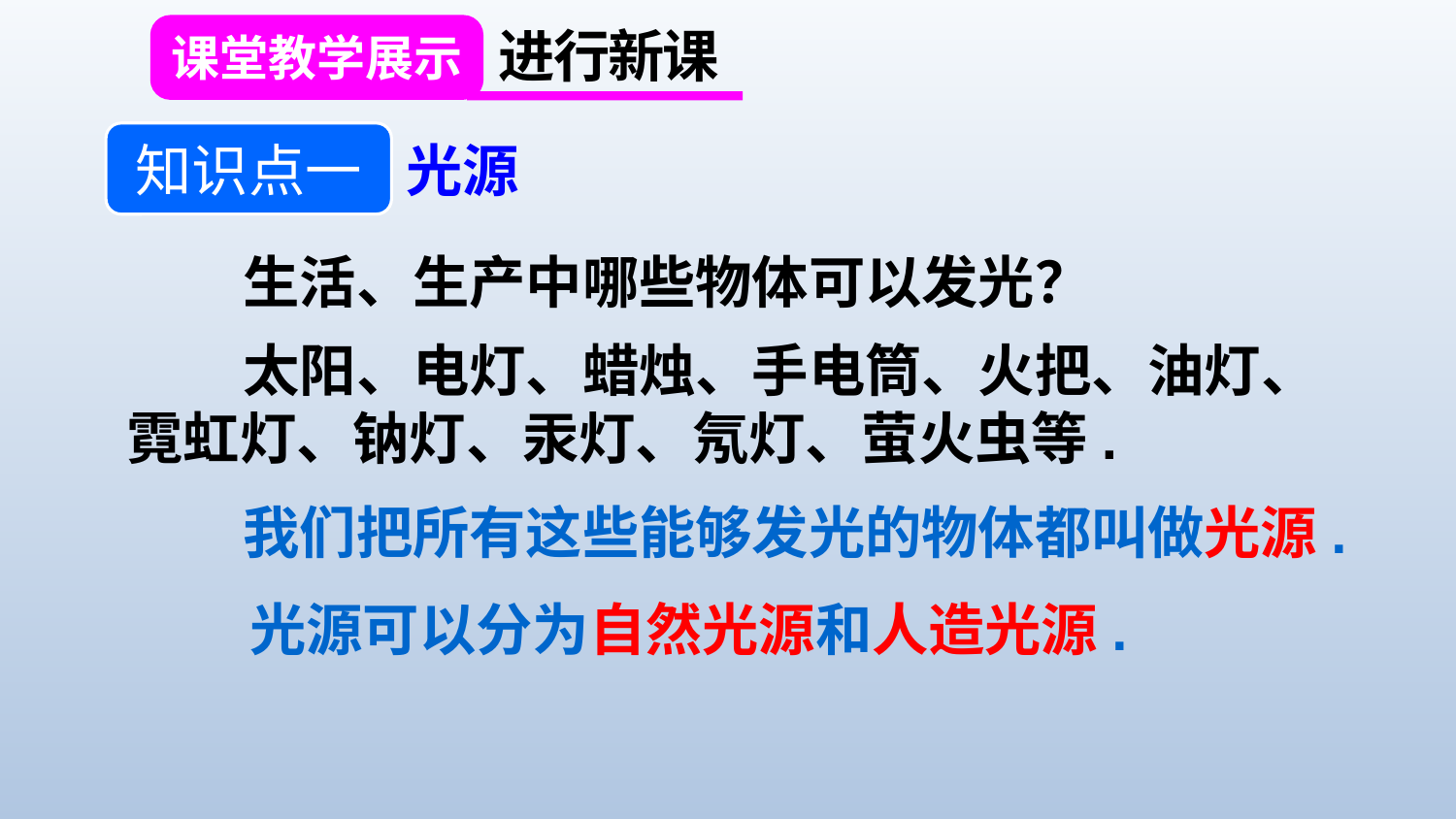

进行新课

课堂教学展示

知识点一
光源
生活、生产中哪些物体可以发光？
        太阳、电灯、蜡烛、手电筒、火把、油灯、霓虹灯、钠灯、汞灯、氖灯、萤火虫等.
我们把所有这些能够发光的物体都叫做光源.
光源可以分为自然光源和人造光源.